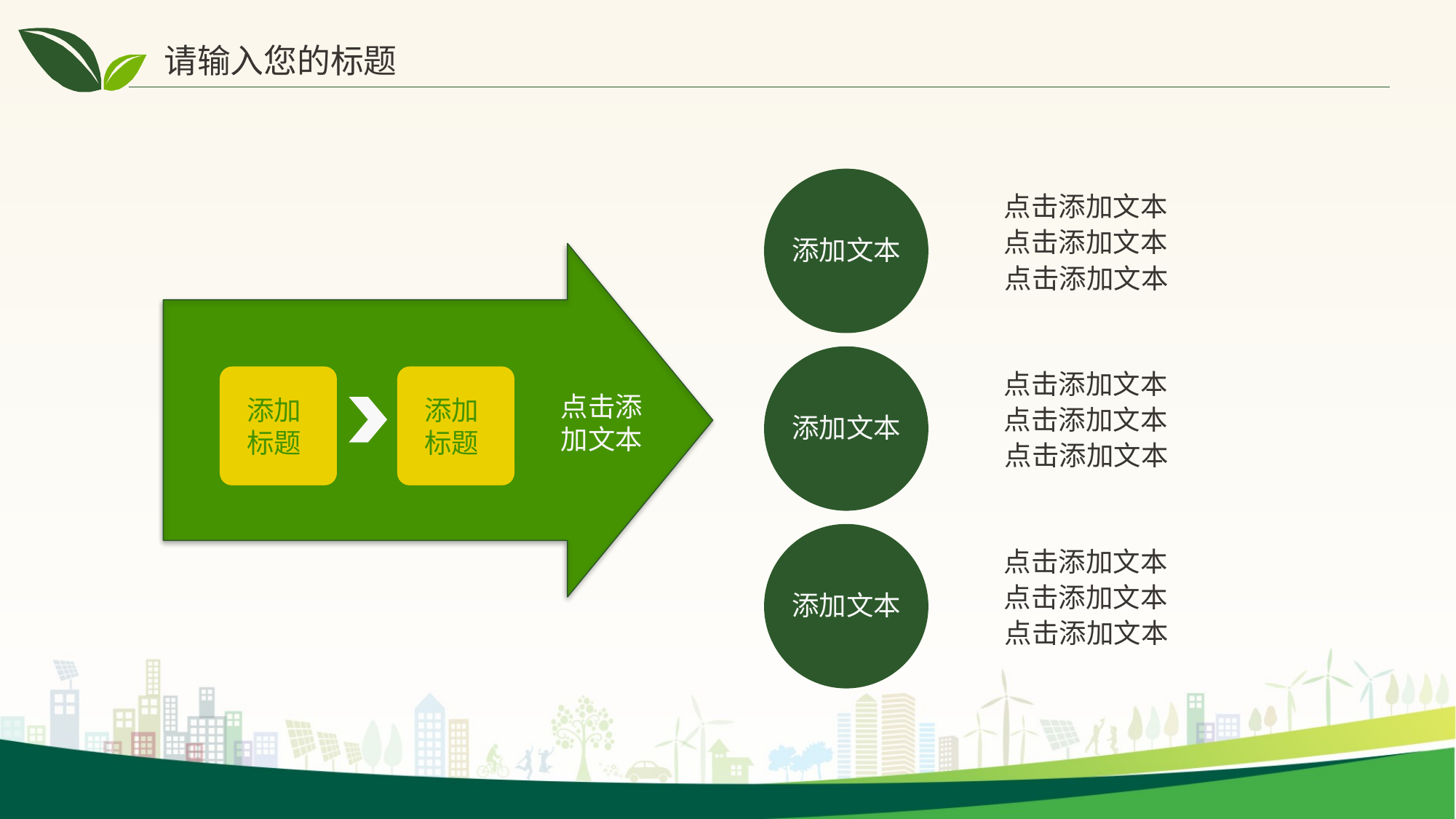

请输入您的标题

点击添加文本
点击添加文本
添加文本

点击添加文本

点击添加文本

点击添
加文本
添加
标题
添加
标题

点击添加文本
添加文本
点击添加文本

点击添加文本
点击添加文本
添加文本
点击添加文本